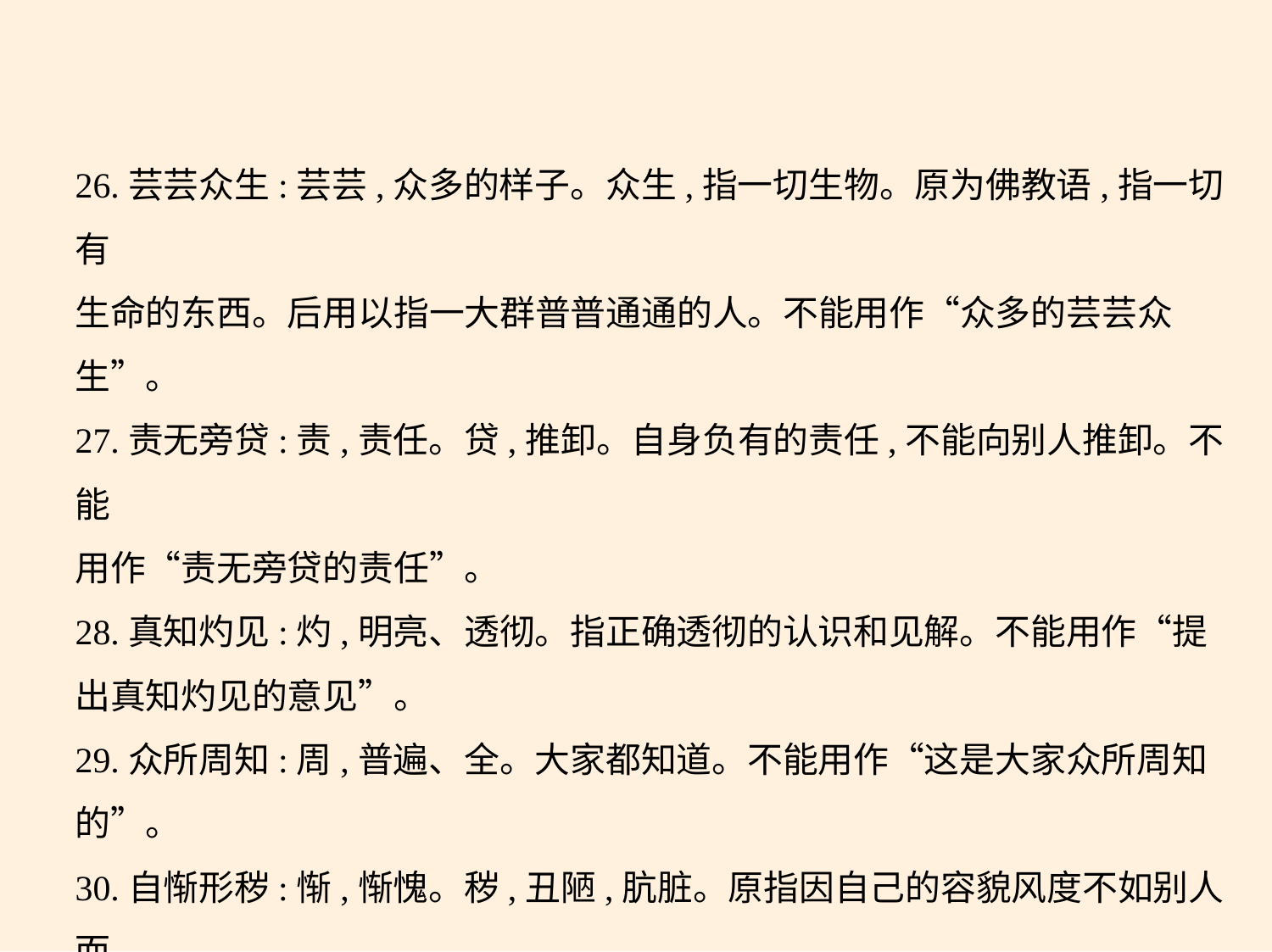

26.芸芸众生:芸芸,众多的样子。众生,指一切生物。原为佛教语,指一切有
生命的东西。后用以指一大群普普通通的人。不能用作“众多的芸芸众
生”。
27.责无旁贷:责,责任。贷,推卸。自身负有的责任,不能向别人推卸。不能
用作“责无旁贷的责任”。
28.真知灼见:灼,明亮、透彻。指正确透彻的认识和见解。不能用作“提
出真知灼见的意见”。
29.众所周知:周,普遍、全。大家都知道。不能用作“这是大家众所周知
的”。
30.自惭形秽:惭,惭愧。秽,丑陋,肮脏。原指因自己的容貌风度不如别人而
感到惭愧,后泛指自愧不如别人。不能用作“感到自惭形秽”。